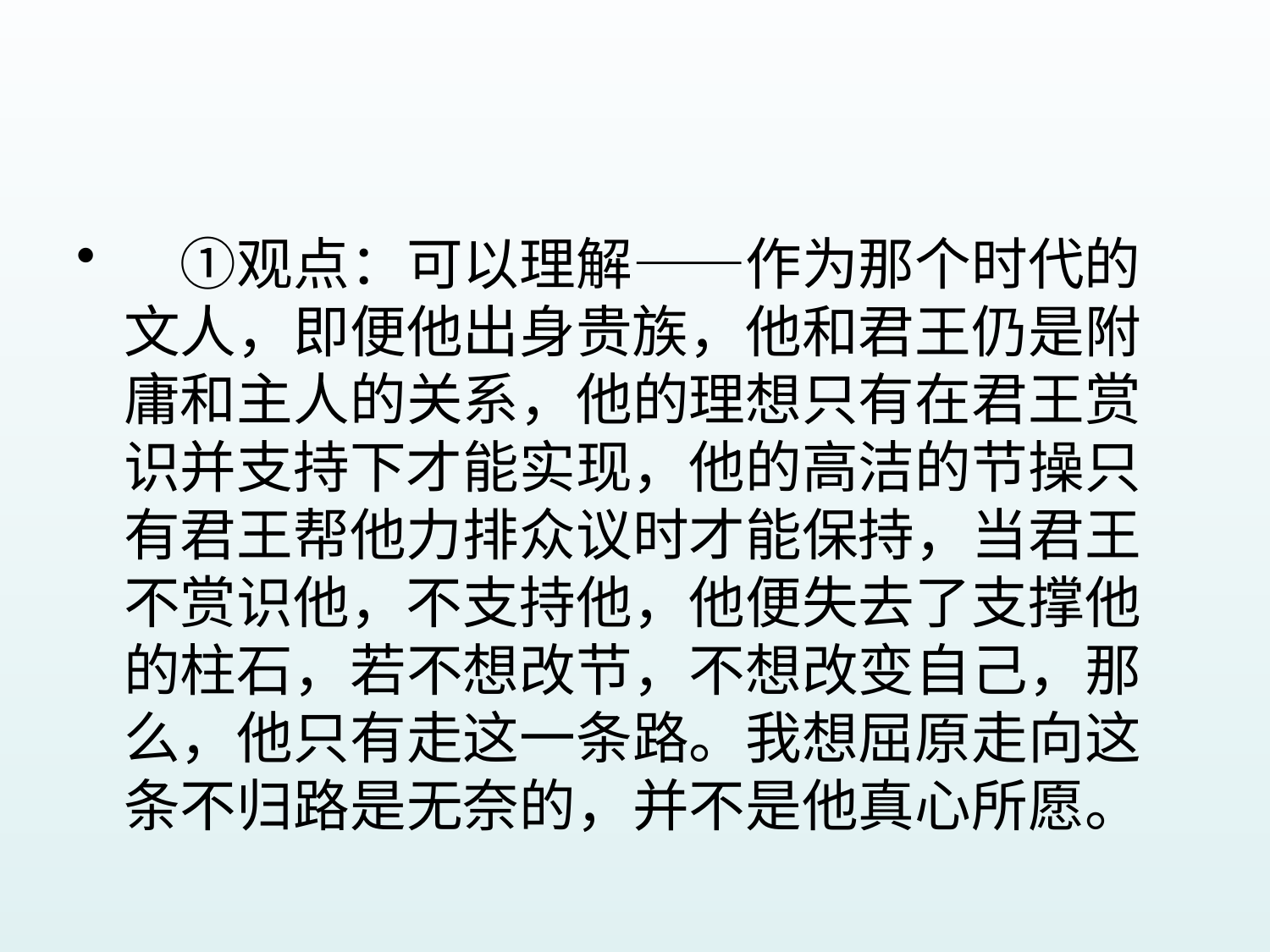

#
　①观点：可以理解——作为那个时代的文人，即便他出身贵族，他和君王仍是附庸和主人的关系，他的理想只有在君王赏识并支持下才能实现，他的高洁的节操只有君王帮他力排众议时才能保持，当君王不赏识他，不支持他，他便失去了支撑他的柱石，若不想改节，不想改变自己，那么，他只有走这一条路。我想屈原走向这条不归路是无奈的，并不是他真心所愿。